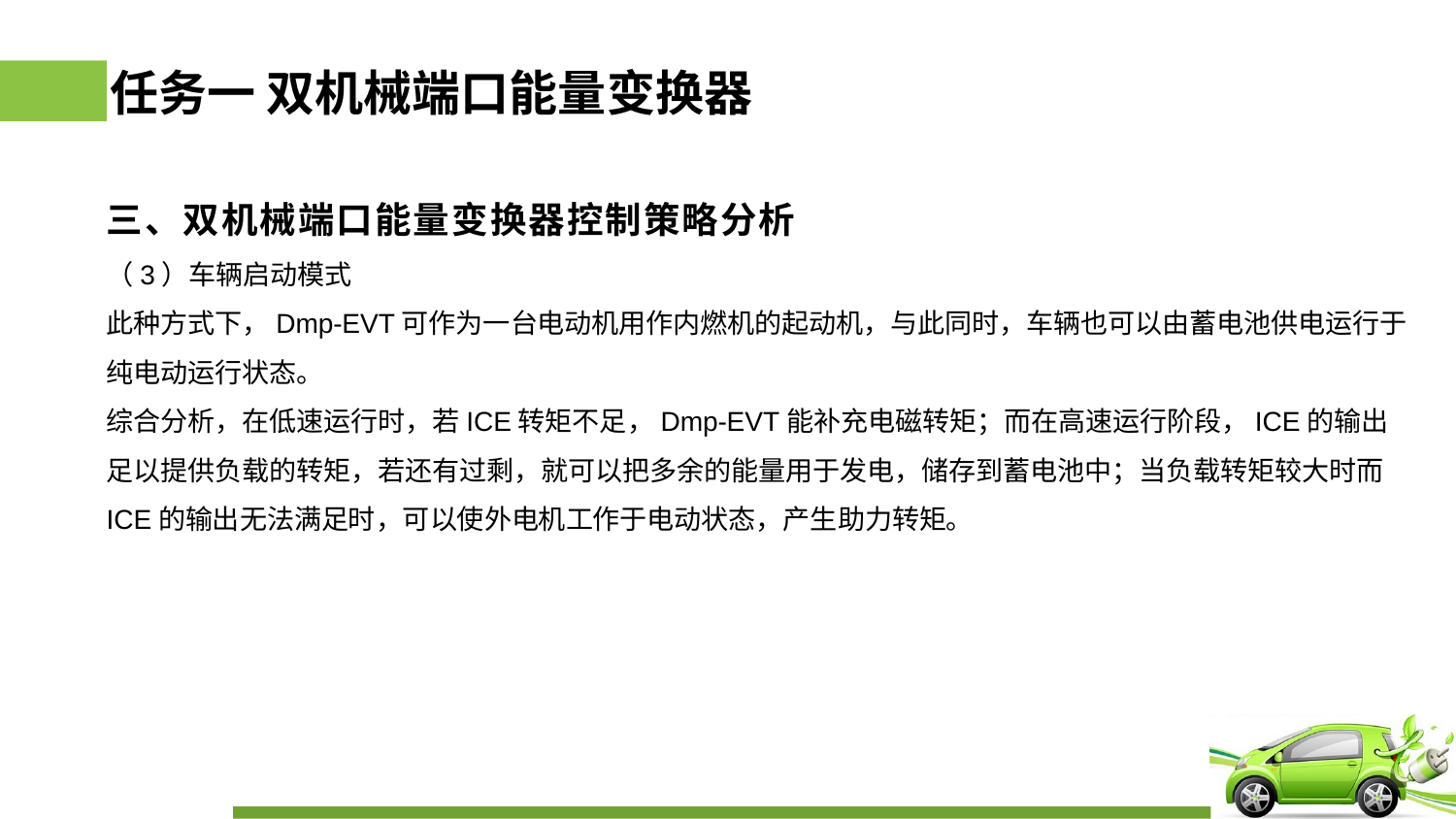

# 任务一 双机械端口能量变换器
三、双机械端口能量变换器控制策略分析
（3）车辆启动模式
此种方式下，Dmp-EVT可作为一台电动机用作内燃机的起动机，与此同时，车辆也可以由蓄电池供电运行于纯电动运行状态。
综合分析，在低速运行时，若ICE转矩不足，Dmp-EVT能补充电磁转矩；而在高速运行阶段，ICE的输出足以提供负载的转矩，若还有过剩，就可以把多余的能量用于发电，储存到蓄电池中；当负载转矩较大时而ICE的输出无法满足时，可以使外电机工作于电动状态，产生助力转矩。